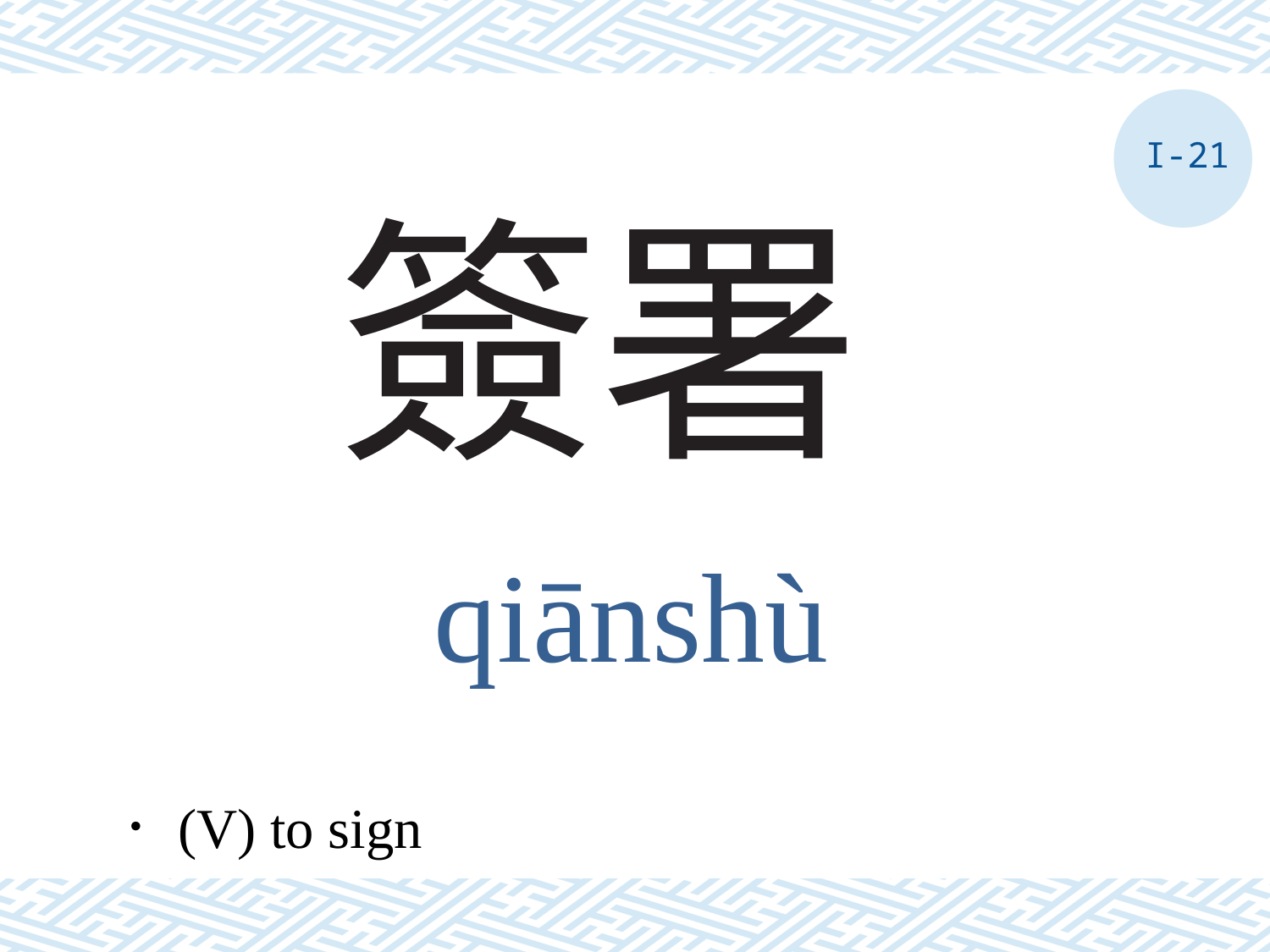

I-21

# 簽署
qiānshù
．(V) to sign